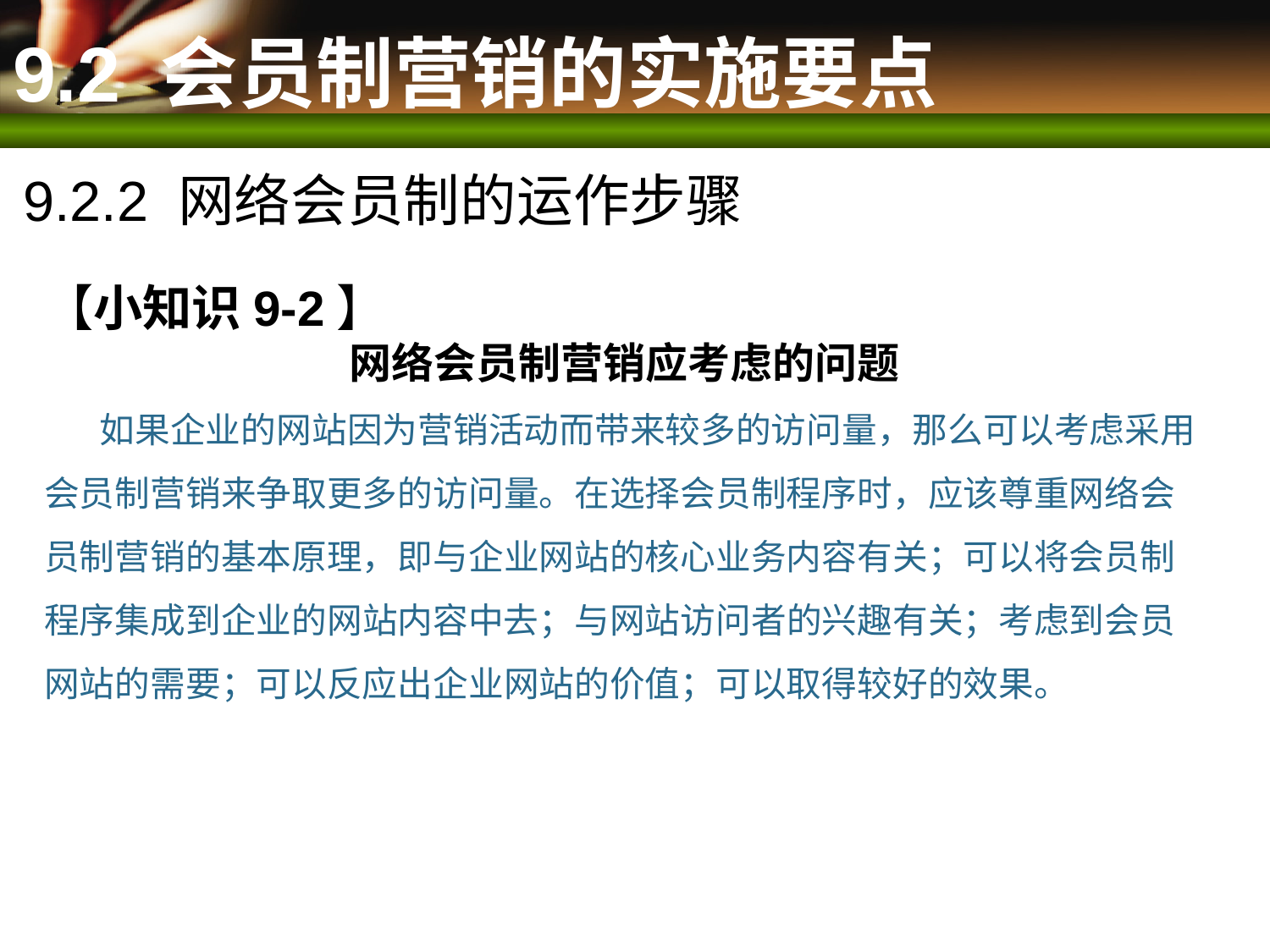

# 9.2 会员制营销的实施要点
9.2.2 网络会员制的运作步骤

【小知识9-2】
网络会员制营销应考虑的问题
      如果企业的网站因为营销活动而带来较多的访问量，那么可以考虑采用会员制营销来争取更多的访问量。在选择会员制程序时，应该尊重网络会员制营销的基本原理，即与企业网站的核心业务内容有关；可以将会员制程序集成到企业的网站内容中去；与网站访问者的兴趣有关；考虑到会员网站的需要；可以反应出企业网站的价值；可以取得较好的效果。